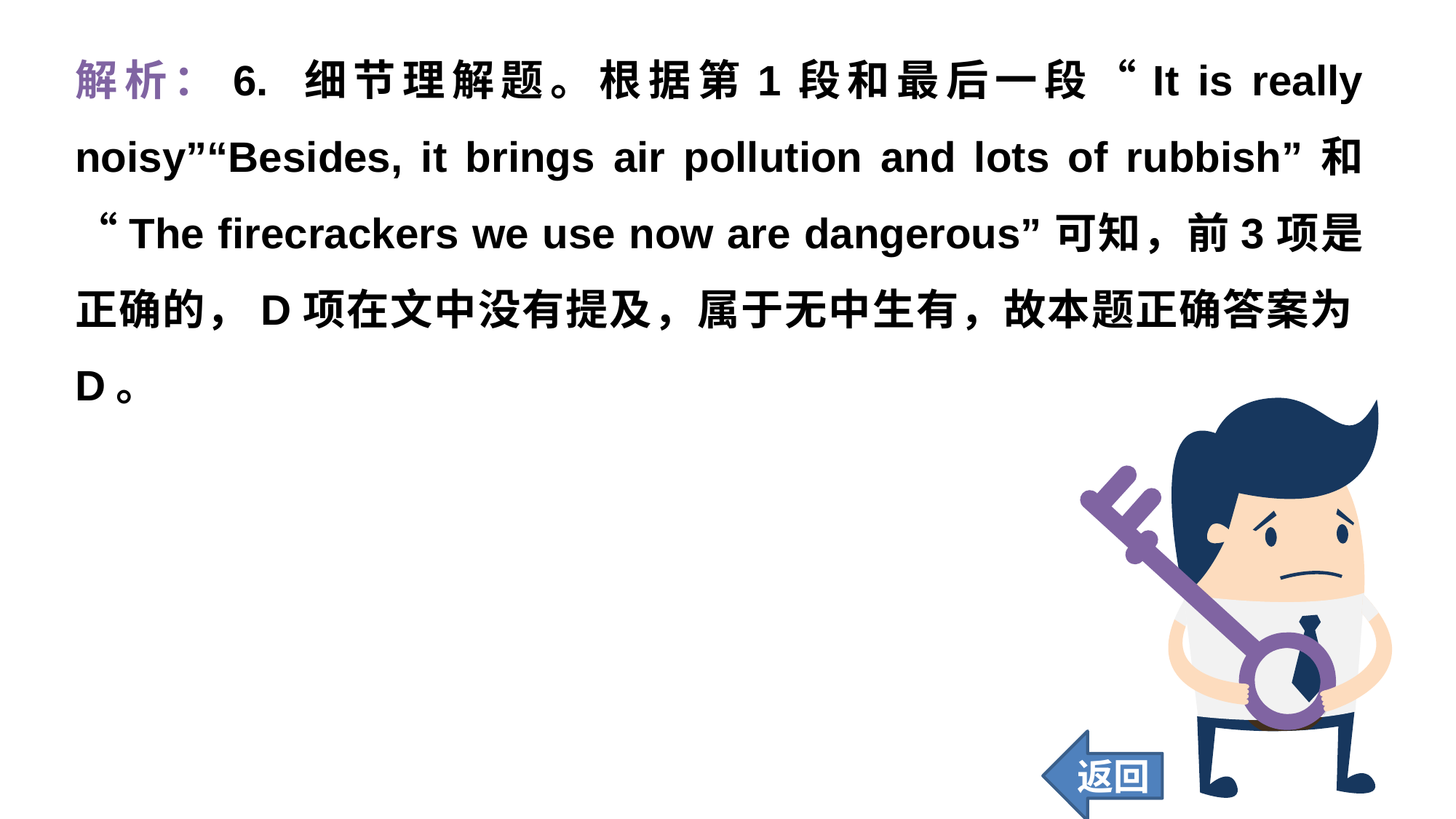

解析：6. 细节理解题。根据第1段和最后一段“It is really noisy”“Besides, it brings air pollution and lots of rubbish”和“The firecrackers we use now are dangerous”可知，前3项是正确的，D项在文中没有提及，属于无中生有，故本题正确答案为D。

返回
226